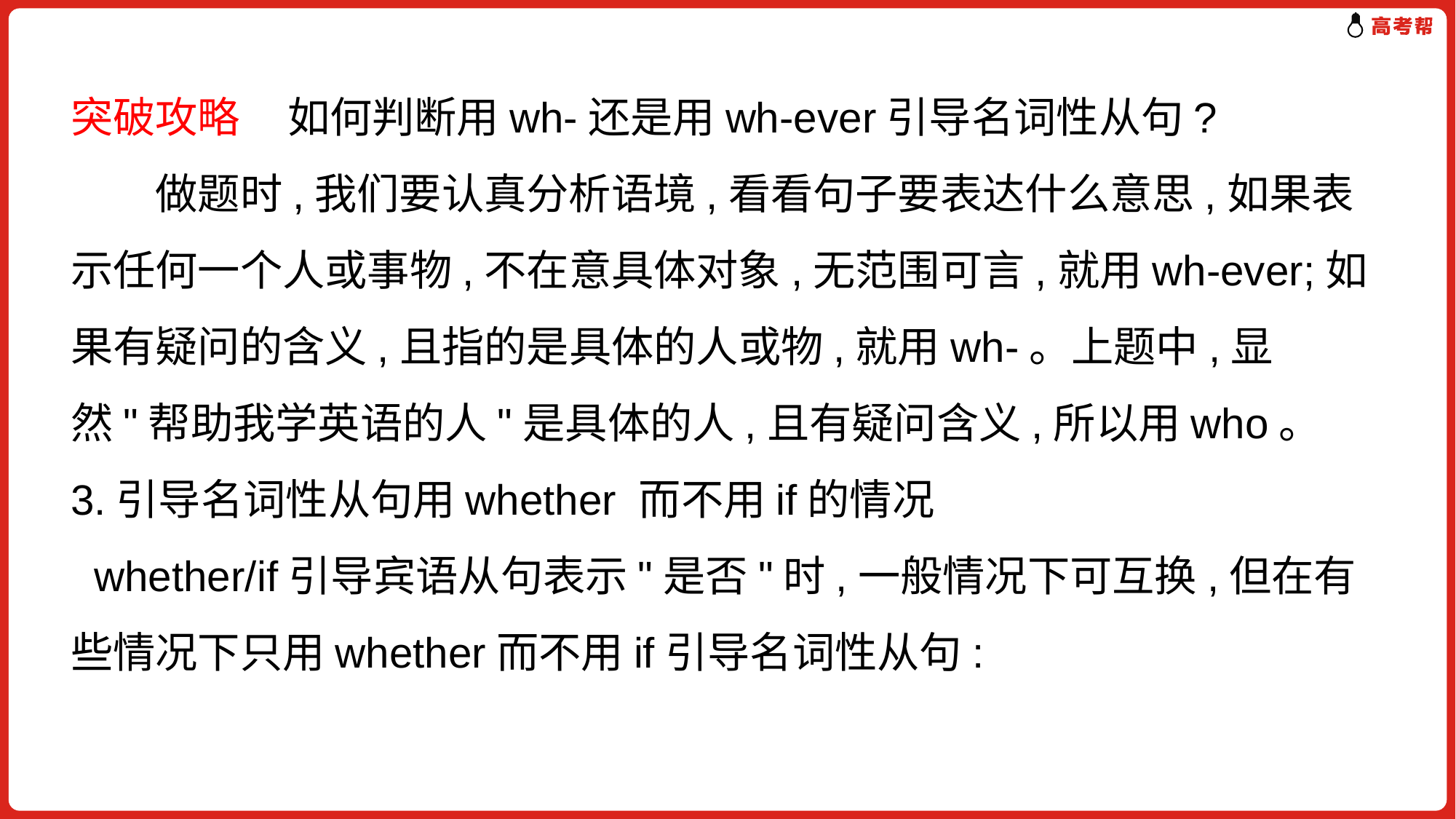

突破攻略     如何判断用wh-还是用wh-ever引导名词性从句?
　　做题时,我们要认真分析语境,看看句子要表达什么意思,如果表示任何一个人或事物,不在意具体对象,无范围可言,就用wh-ever;如果有疑问的含义,且指的是具体的人或物,就用wh-。上题中,显然"帮助我学英语的人"是具体的人,且有疑问含义,所以用who。
3.引导名词性从句用whether 而不用if的情况
  whether/if引导宾语从句表示"是否"时,一般情况下可互换,但在有些情况下只用whether而不用if引导名词性从句: